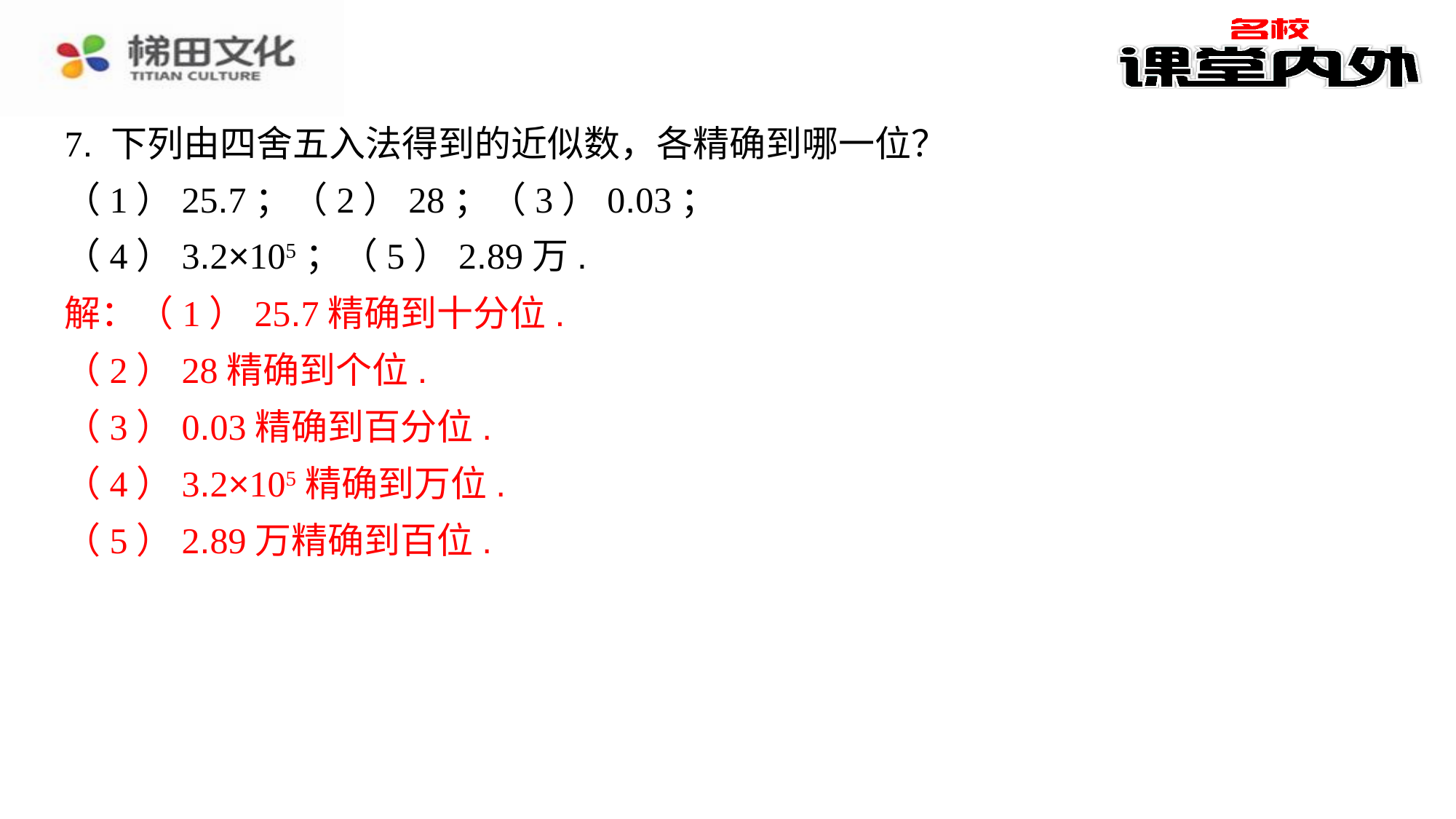

7. 下列由四舍五入法得到的近似数，各精确到哪一位？
（1）25.7；（2）28；（3）0.03；
（4）3.2×105；（5）2.89万.
解：（1）25.7精确到十分位.
（2）28精确到个位.
（3）0.03精确到百分位.
（4）3.2×105精确到万位.
（5）2.89万精确到百位.
解：（1）25.7精确到十分位.
（2）28精确到个位.
（3）0.03精确到百分位.
（4）3.2×105精确到万位.
（5）2.89万精确到百位.